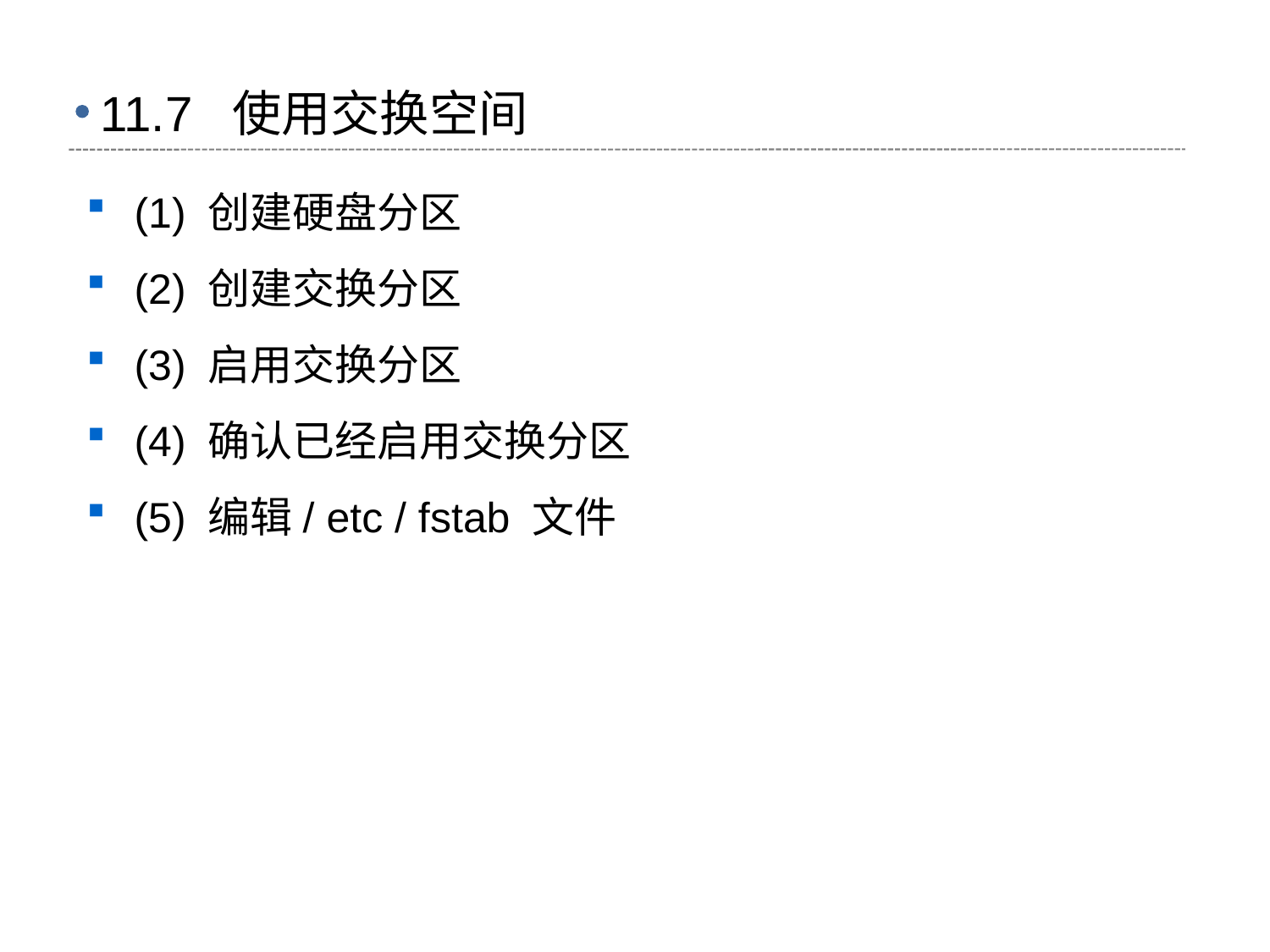

# 11.7  使用交换空间

(1) 创建硬盘分区
(2) 创建交换分区
(3) 启用交换分区
(4) 确认已经启用交换分区
(5) 编辑/ etc / fstab 文件